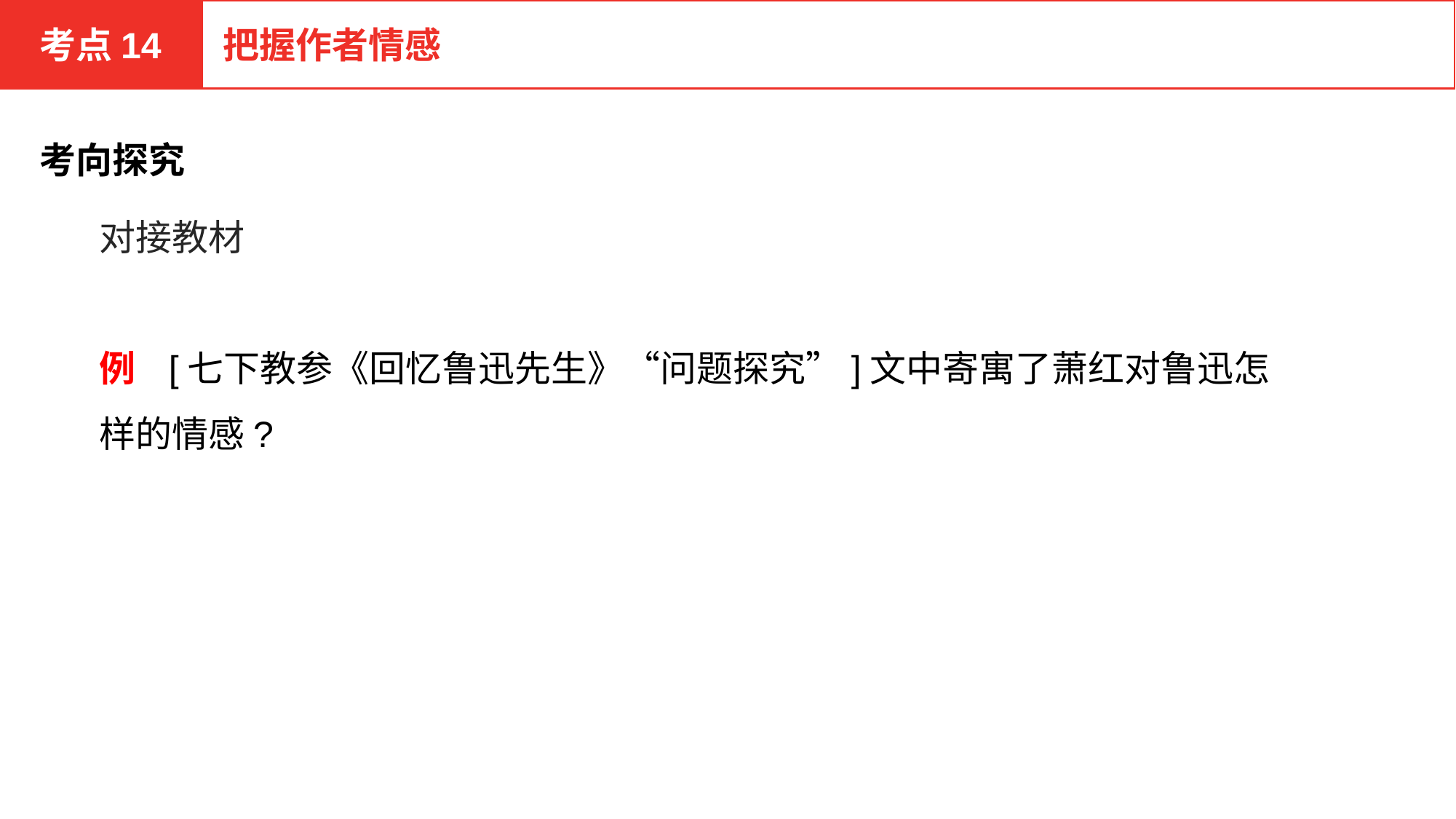

考点14
把握作者情感
考向探究
对接教材

例   [七下教参《回忆鲁迅先生》“问题探究”]文中寄寓了萧红对鲁迅怎样的情感?